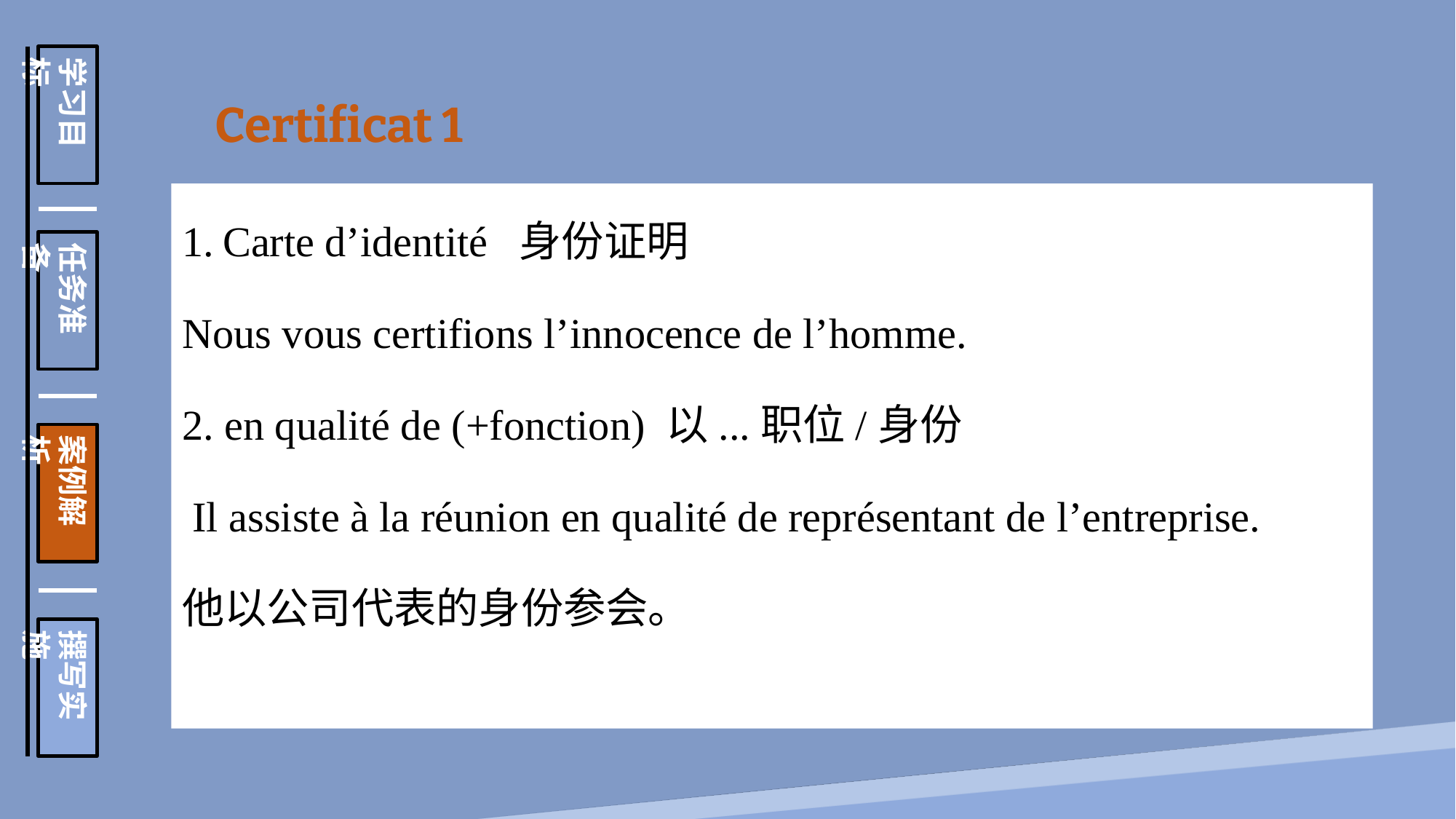

学习目标
任务准备
案例解析
撰写实施
Certificat 1
Carte d’identité  身份证明
Nous vous certifions l’innocence de l’homme.
2. en qualité de (+fonction) 以...职位/身份
 Il assiste à la réunion en qualité de représentant de l’entreprise.
他以公司代表的身份参会。